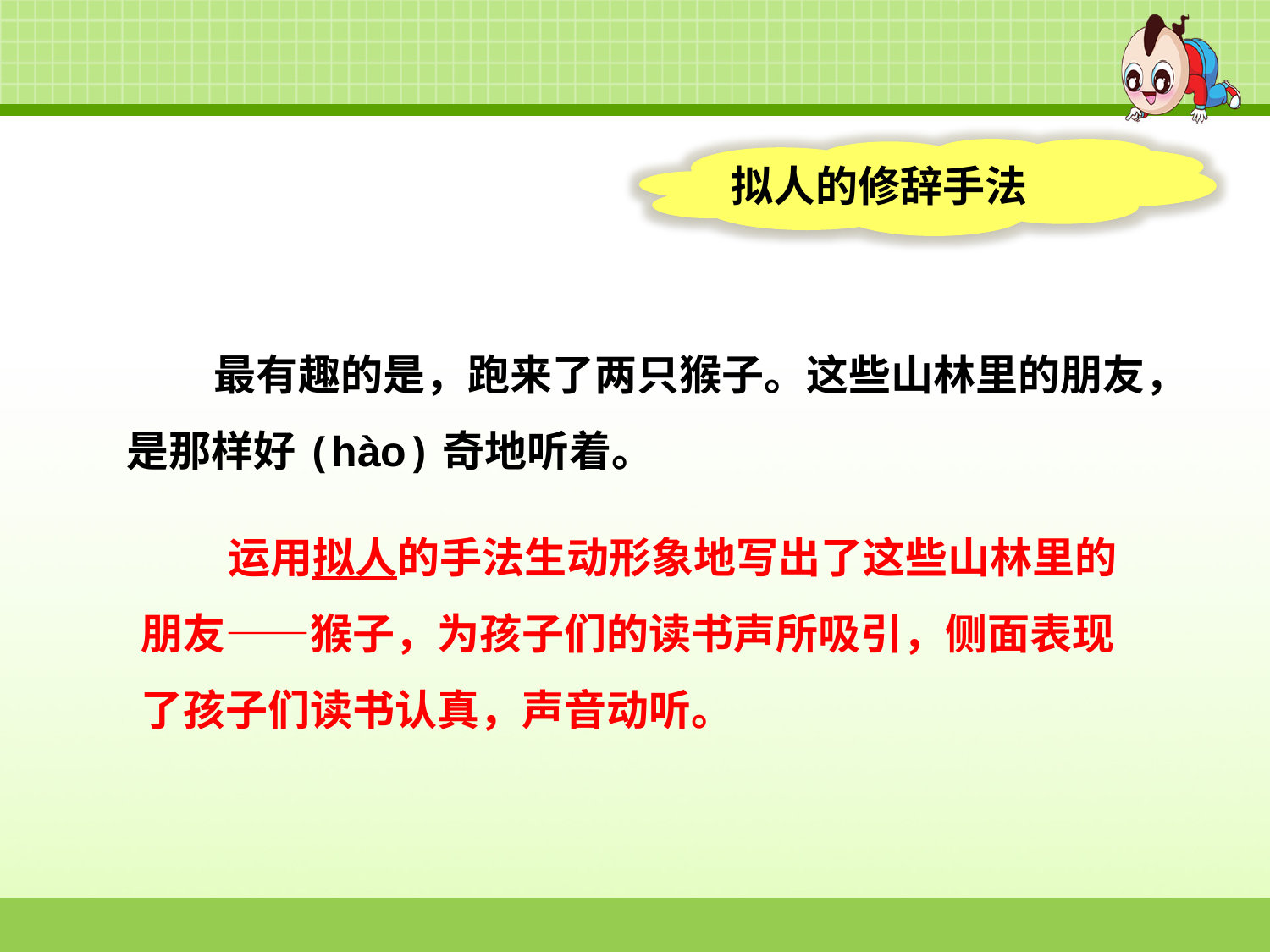

拟人的修辞手法
最有趣的是，跑来了两只猴子。这些山林里的朋友，是那样好(hào)奇地听着。
运用拟人的手法生动形象地写出了这些山林里的朋友——猴子，为孩子们的读书声所吸引，侧面表现了孩子们读书认真，声音动听。